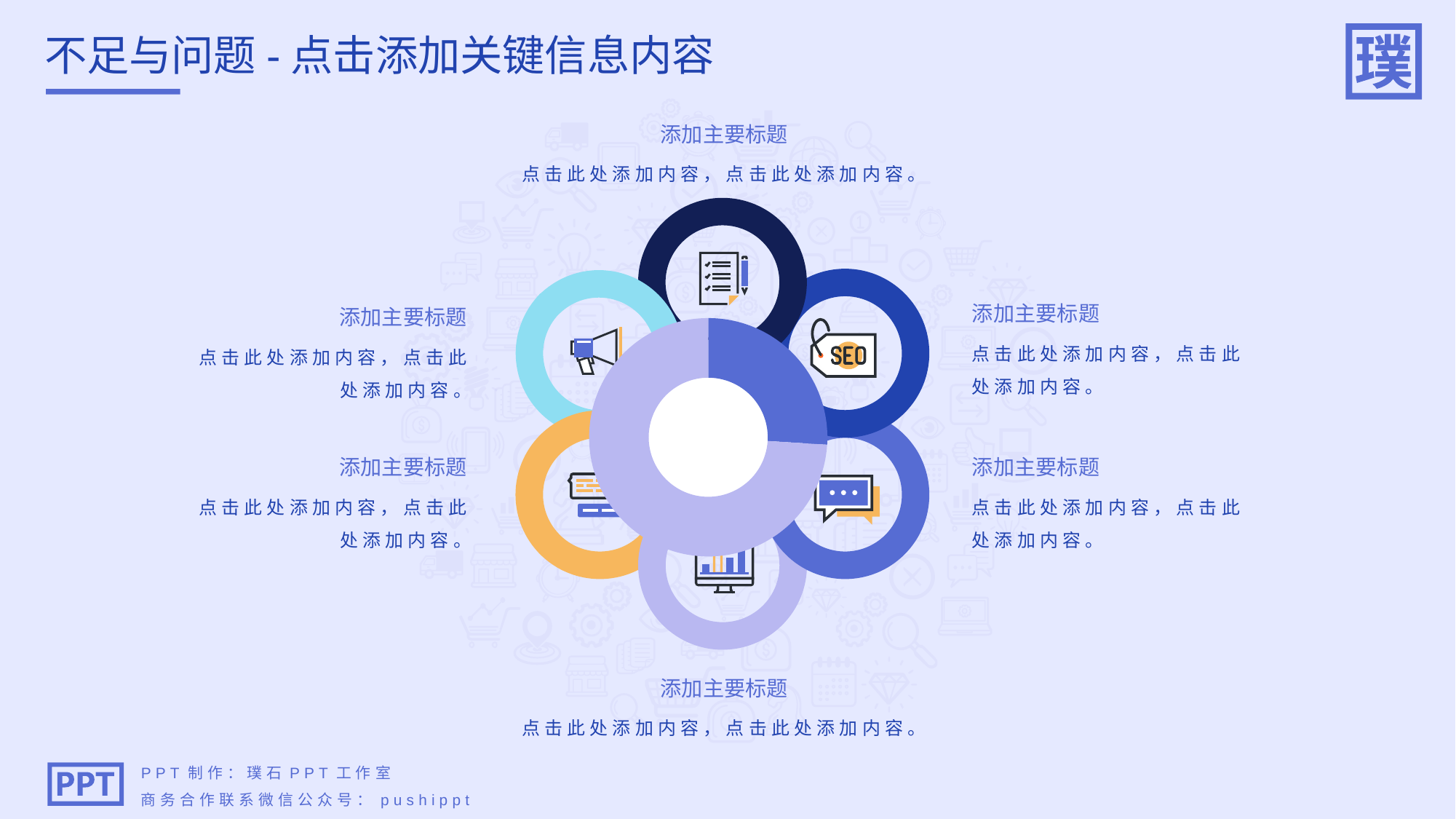

# 不足与问题-点击添加关键信息内容

添加主要标题
点击此处添加内容，点击此处添加内容。

添加主要标题
添加主要标题

[unsupported chart]

点击此处添加内容，点击此处添加内容。
点击此处添加内容，点击此处添加内容。

添加主要标题
添加主要标题

点击此处添加内容，点击此处添加内容。
点击此处添加内容，点击此处添加内容。

添加主要标题
点击此处添加内容，点击此处添加内容。